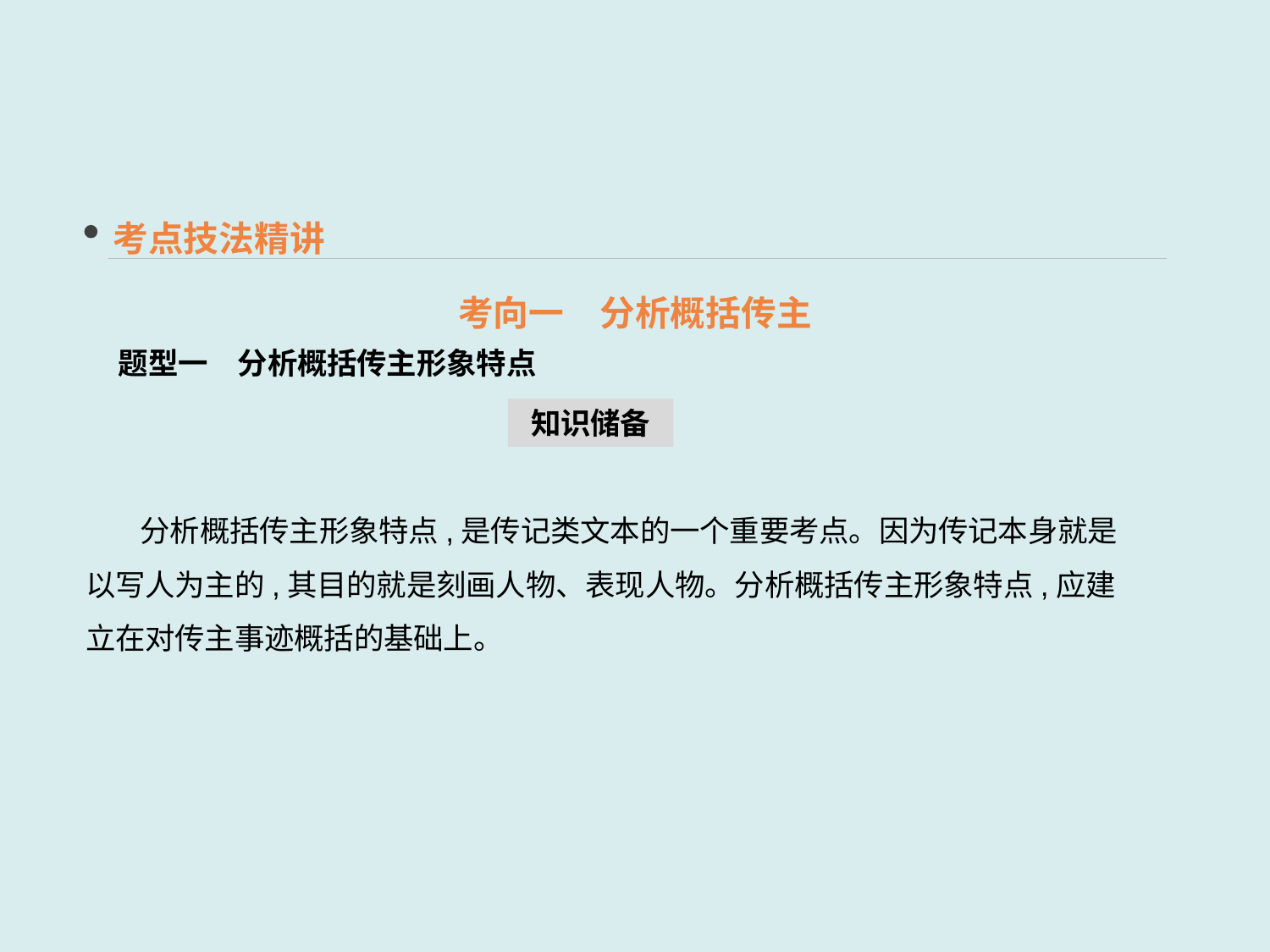

考点技法精讲

考向一　分析概括传主
题型一　分析概括传主形象特点

知识储备
       分析概括传主形象特点,是传记类文本的一个重要考点。因为传记本身就是以写人为主的,其目的就是刻画人物、表现人物。分析概括传主形象特点,应建立在对传主事迹概括的基础上。